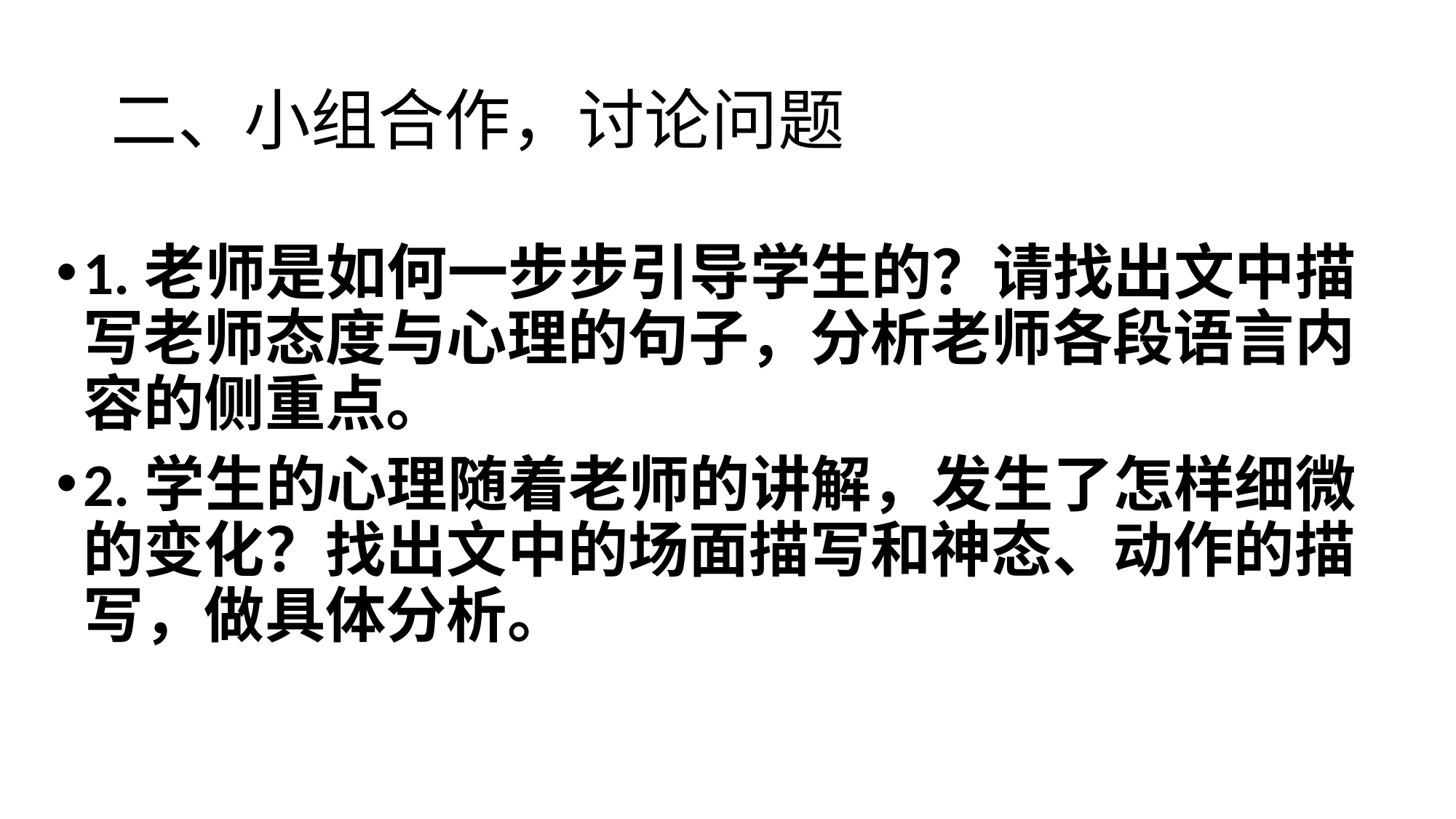

# 二、小组合作，讨论问题

1.老师是如何一步步引导学生的？请找出文中描写老师态度与心理的句子，分析老师各段语言内容的侧重点。
2.学生的心理随着老师的讲解，发生了怎样细微的变化？找出文中的场面描写和神态、动作的描写，做具体分析。